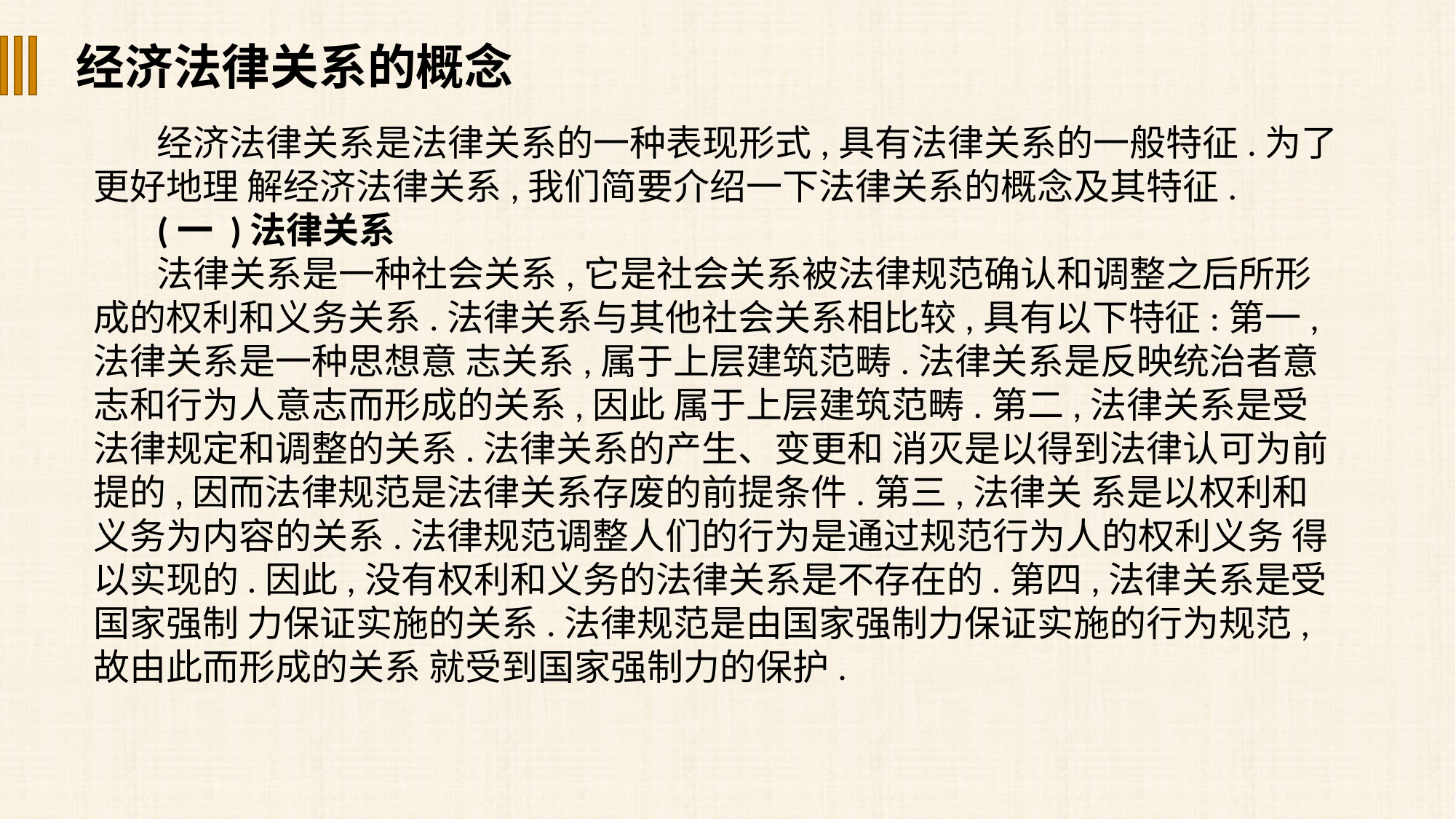

经济法律关系的概念

经济法律关系是法律关系的一种表现形式,具有法律关系的一般特征.为了更好地理 解经济法律关系,我们简要介绍一下法律关系的概念及其特征.
(一 )法律关系
法律关系是一种社会关系,它是社会关系被法律规范确认和调整之后所形成的权利和义务关系.法律关系与其他社会关系相比较,具有以下特征:第一,法律关系是一种思想意 志关系,属于上层建筑范畴.法律关系是反映统治者意志和行为人意志而形成的关系,因此 属于上层建筑范畴.第二,法律关系是受法律规定和调整的关系.法律关系的产生、变更和 消灭是以得到法律认可为前提的,因而法律规范是法律关系存废的前提条件.第三,法律关 系是以权利和义务为内容的关系.法律规范调整人们的行为是通过规范行为人的权利义务 得以实现的.因此,没有权利和义务的法律关系是不存在的.第四,法律关系是受国家强制 力保证实施的关系.法律规范是由国家强制力保证实施的行为规范,故由此而形成的关系 就受到国家强制力的保护.